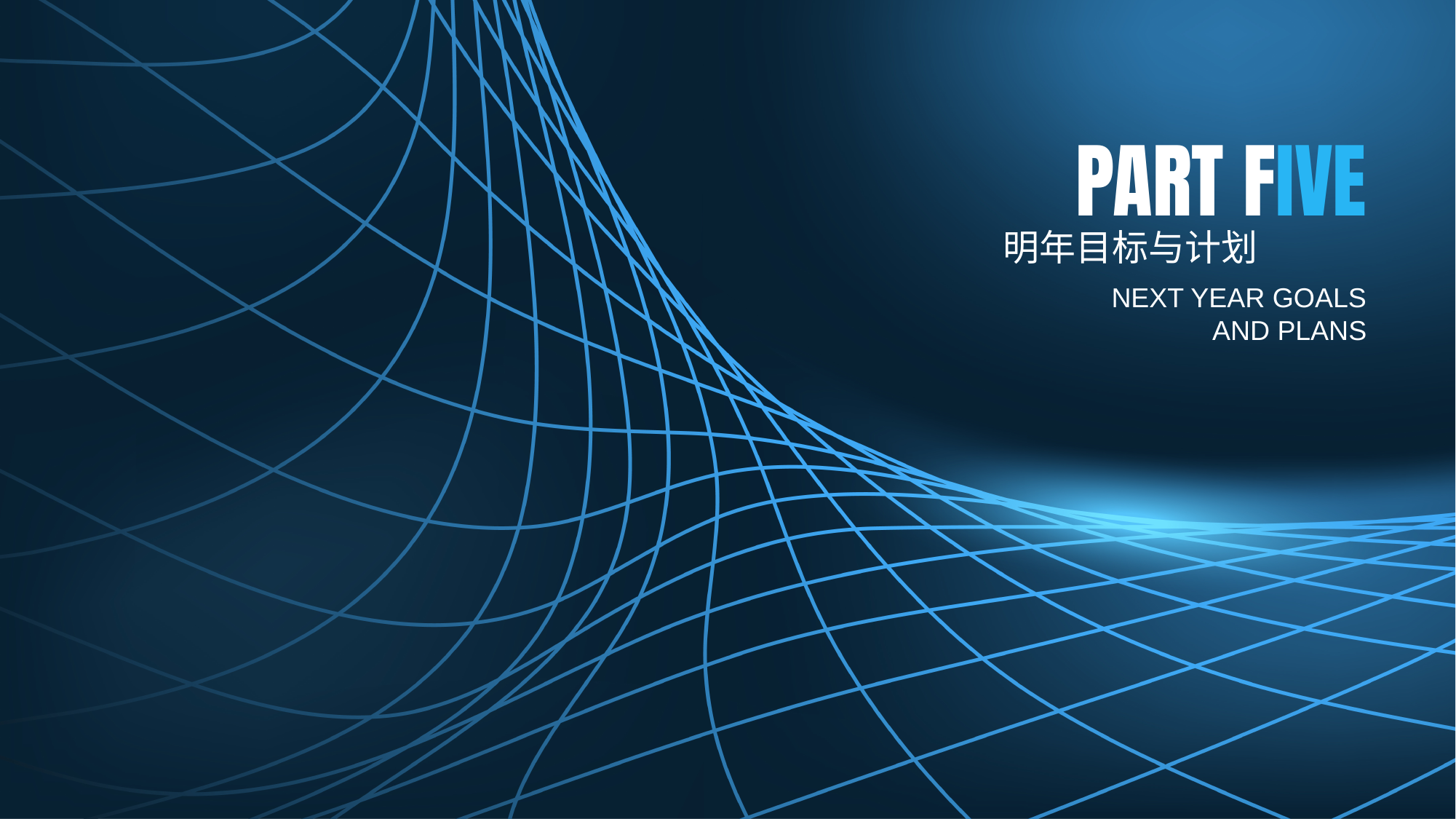

PART FIVE
明年目标与计划
NEXT YEAR GOALS AND PLANS